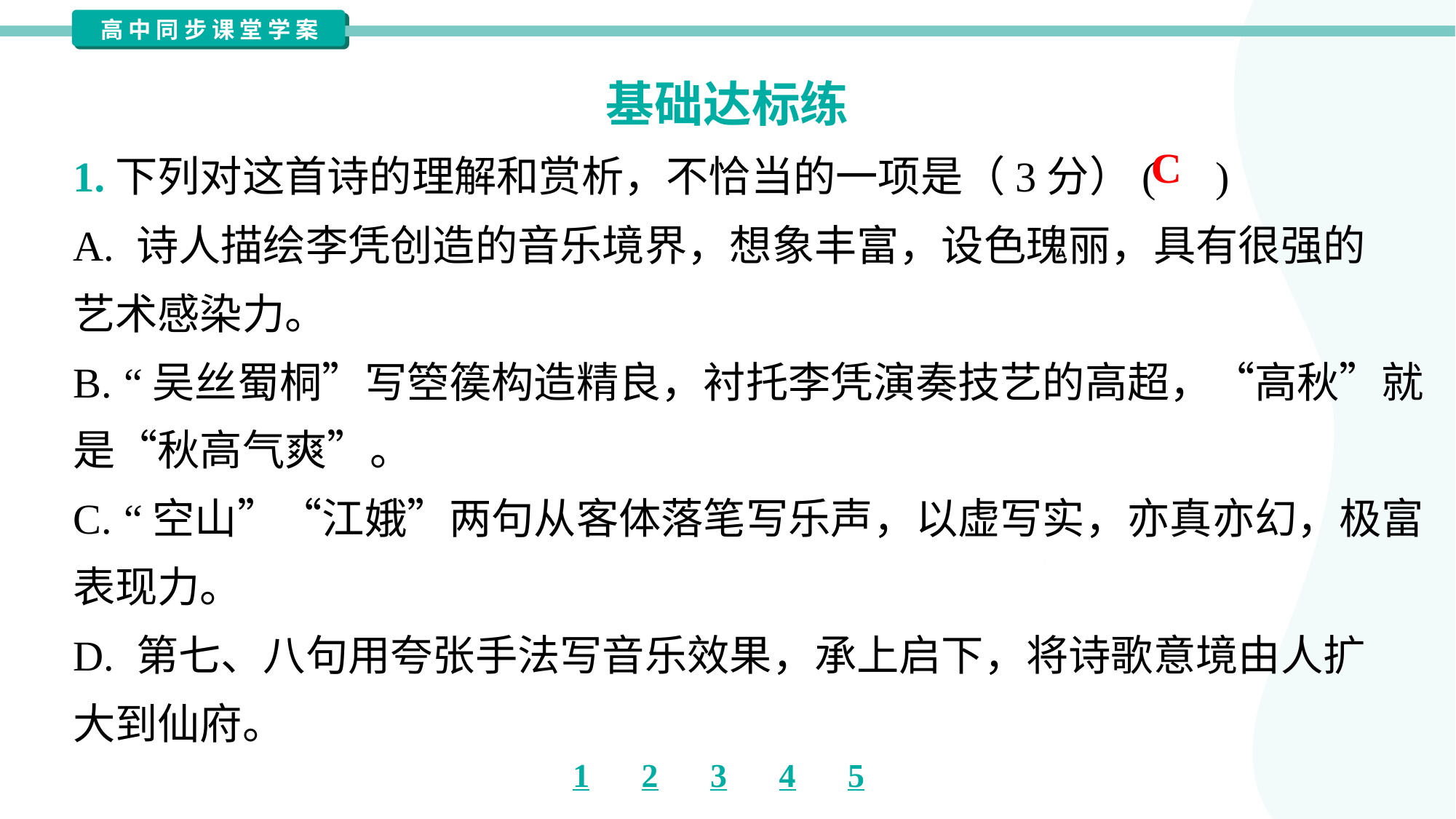

基础达标练
C
1.下列对这首诗的理解和赏析，不恰当的一项是（3分）(     )
A. 诗人描绘李凭创造的音乐境界，想象丰富，设色瑰丽，具有很强的
艺术感染力。
B. “吴丝蜀桐”写箜篌构造精良，衬托李凭演奏技艺的高超，“高秋”就
是“秋高气爽”。
C. “空山”“江娥”两句从客体落笔写乐声，以虚写实，亦真亦幻，极富
表现力。
D. 第七、八句用夸张手法写音乐效果，承上启下，将诗歌意境由人扩
大到仙府。